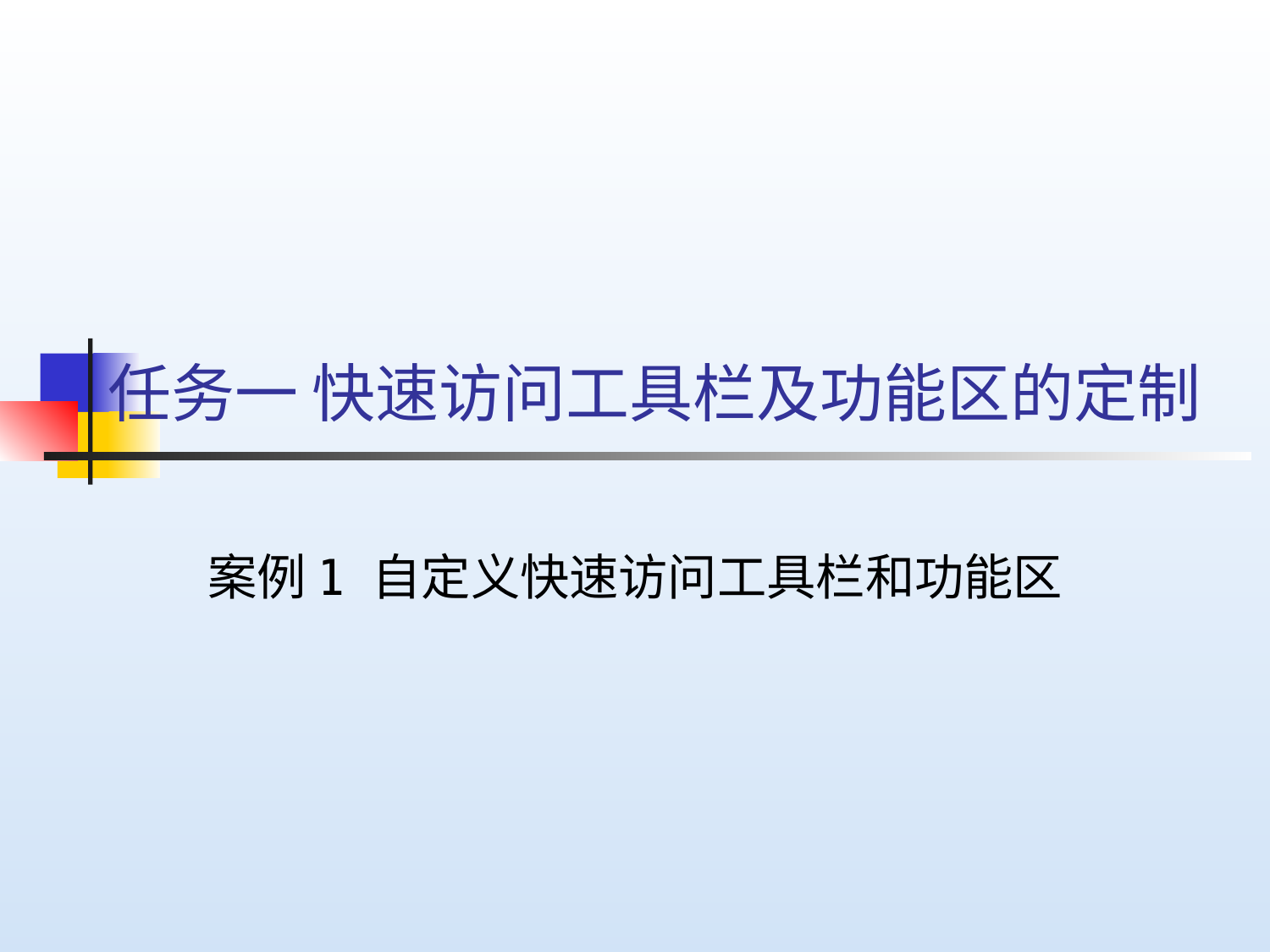

# 任务一 快速访问工具栏及功能区的定制
案例1 自定义快速访问工具栏和功能区